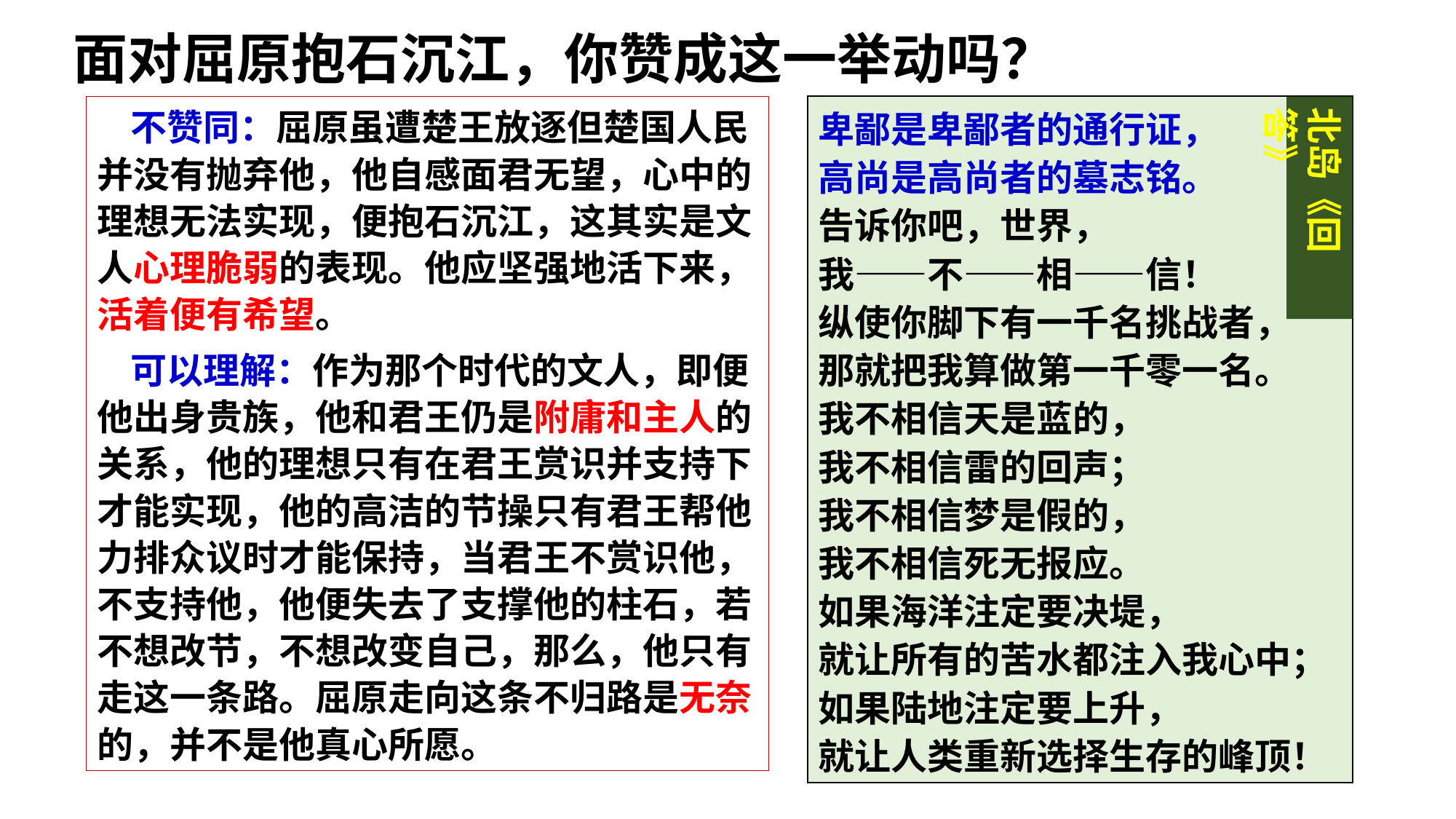

面对屈原抱石沉江，你赞成这一举动吗？
   不赞同：屈原虽遭楚王放逐但楚国人民并没有抛弃他，他自感面君无望，心中的理想无法实现，便抱石沉江，这其实是文人心理脆弱的表现。他应坚强地活下来，活着便有希望。
   可以理解：作为那个时代的文人，即便他出身贵族，他和君王仍是附庸和主人的关系，他的理想只有在君王赏识并支持下才能实现，他的高洁的节操只有君王帮他力排众议时才能保持，当君王不赏识他，不支持他，他便失去了支撑他的柱石，若不想改节，不想改变自己，那么，他只有走这一条路。屈原走向这条不归路是无奈的，并不是他真心所愿。
卑鄙是卑鄙者的通行证，
高尚是高尚者的墓志铭。
告诉你吧，世界，
我——不——相——信！
纵使你脚下有一千名挑战者，
那就把我算做第一千零一名。
我不相信天是蓝的，
我不相信雷的回声；
我不相信梦是假的，
我不相信死无报应。
如果海洋注定要决堤，
就让所有的苦水都注入我心中；
如果陆地注定要上升，
就让人类重新选择生存的峰顶！
北岛《回答》